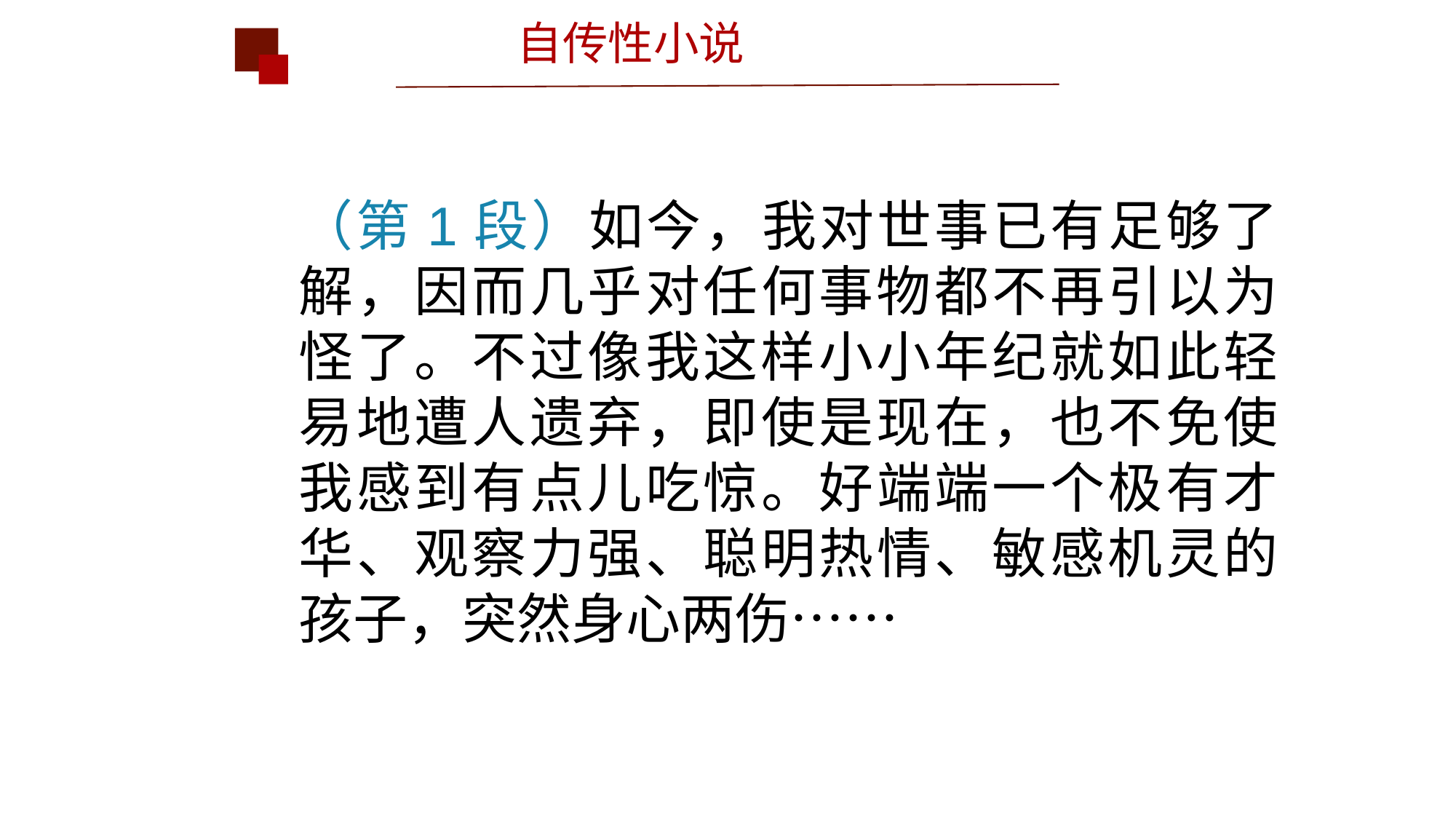

自传性小说

（第1段）如今，我对世事已有足够了解，因而几乎对任何事物都不再引以为怪了。不过像我这样小小年纪就如此轻易地遭人遗弃，即使是现在，也不免使我感到有点儿吃惊。好端端一个极有才华、观察力强、聪明热情、敏感机灵的孩子，突然身心两伤……